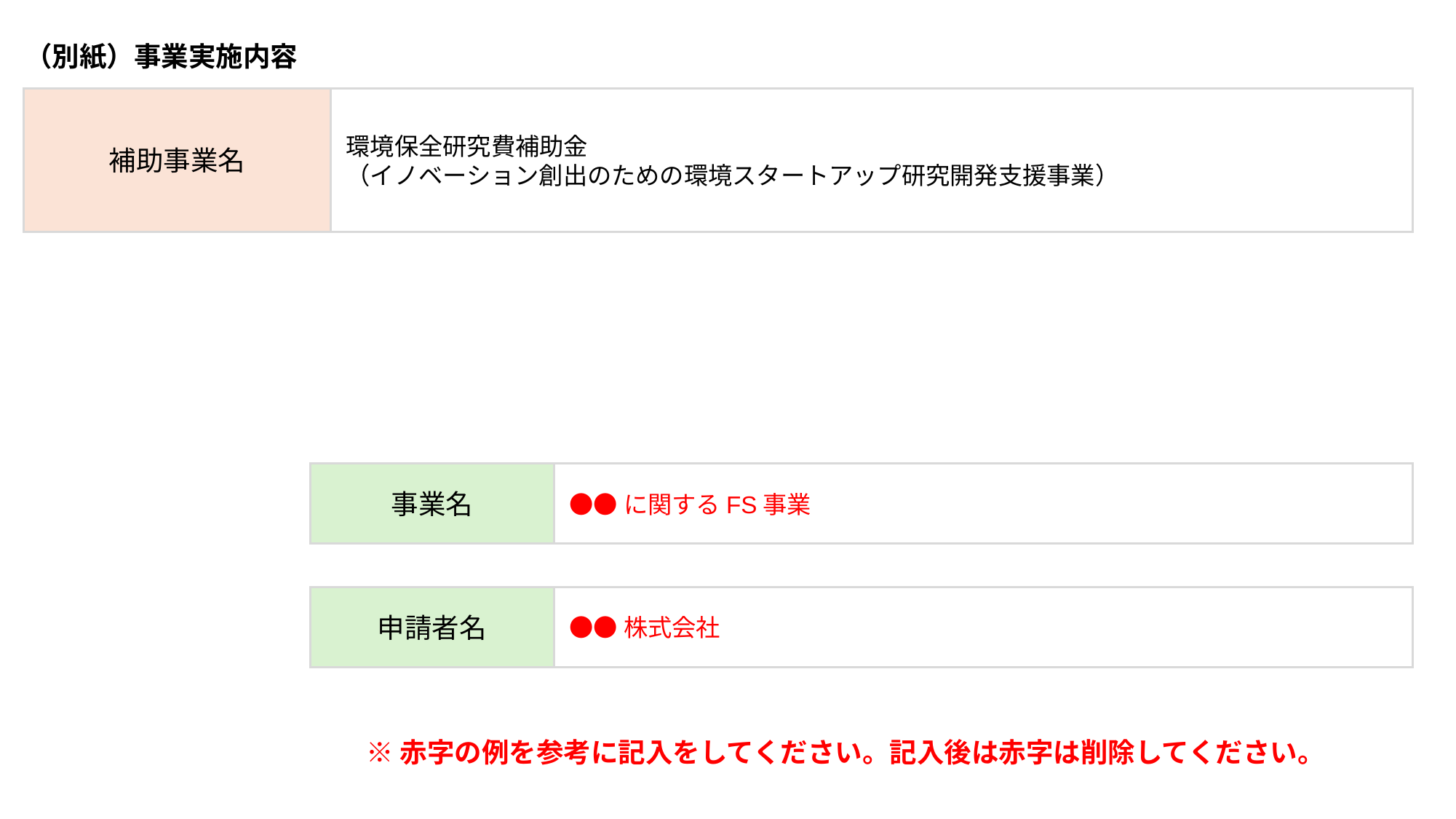

（別紙）事業実施内容
環境保全研究費補助金
（イノベーション創出のための環境スタートアップ研究開発支援事業）
補助事業名
●●に関するFS事業
事業名
●●株式会社
申請者名
※赤字の例を参考に記入をしてください。記入後は赤字は削除してください。